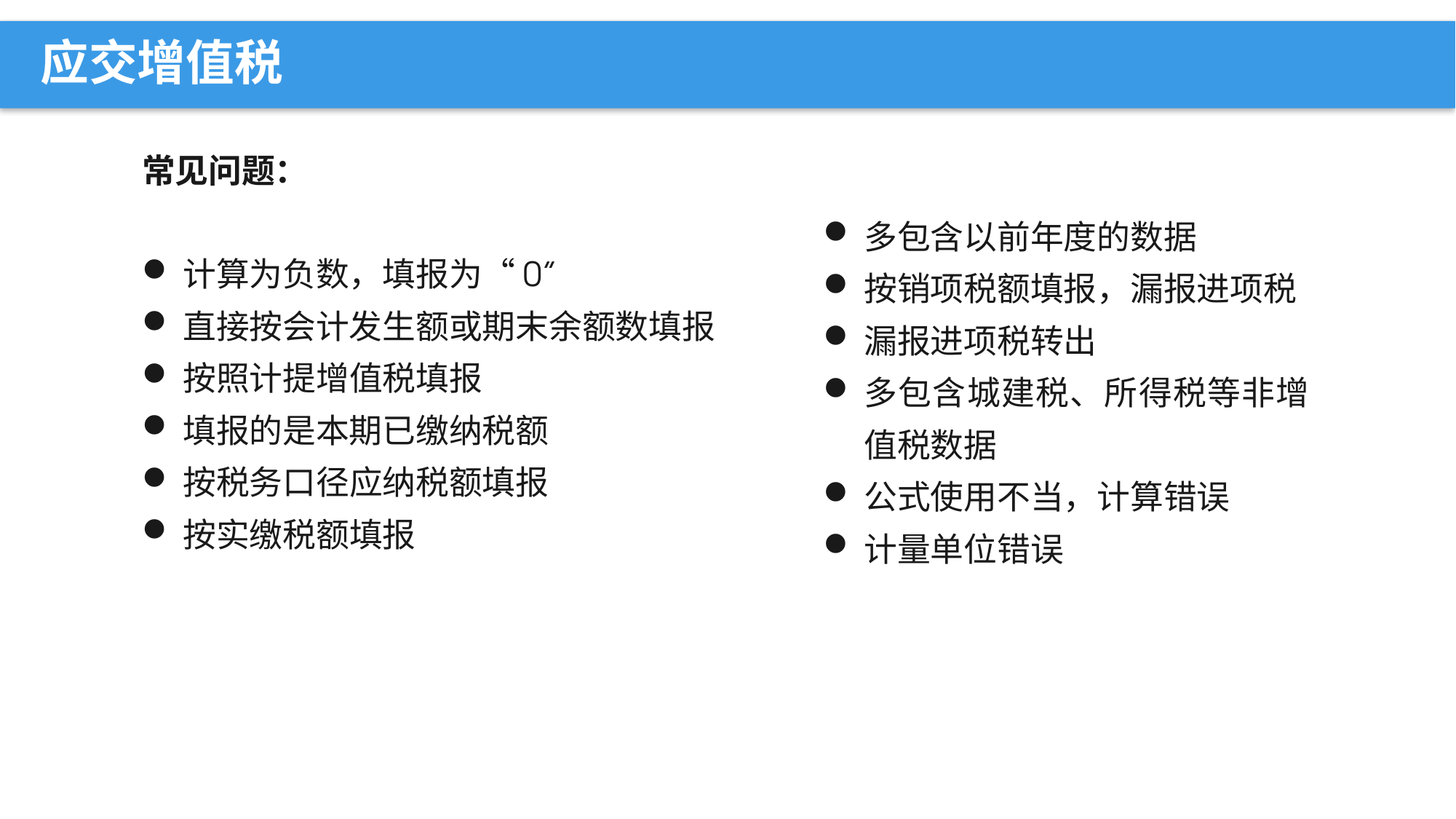

应交增值税
常见问题：

计算为负数，填报为“0”
直接按会计发生额或期末余额数填报
按照计提增值税填报
填报的是本期已缴纳税额
按税务口径应纳税额填报
按实缴税额填报

多包含以前年度的数据
按销项税额填报，漏报进项税
漏报进项税转出
多包含城建税、所得税等非增值税数据
公式使用不当，计算错误
计量单位错误